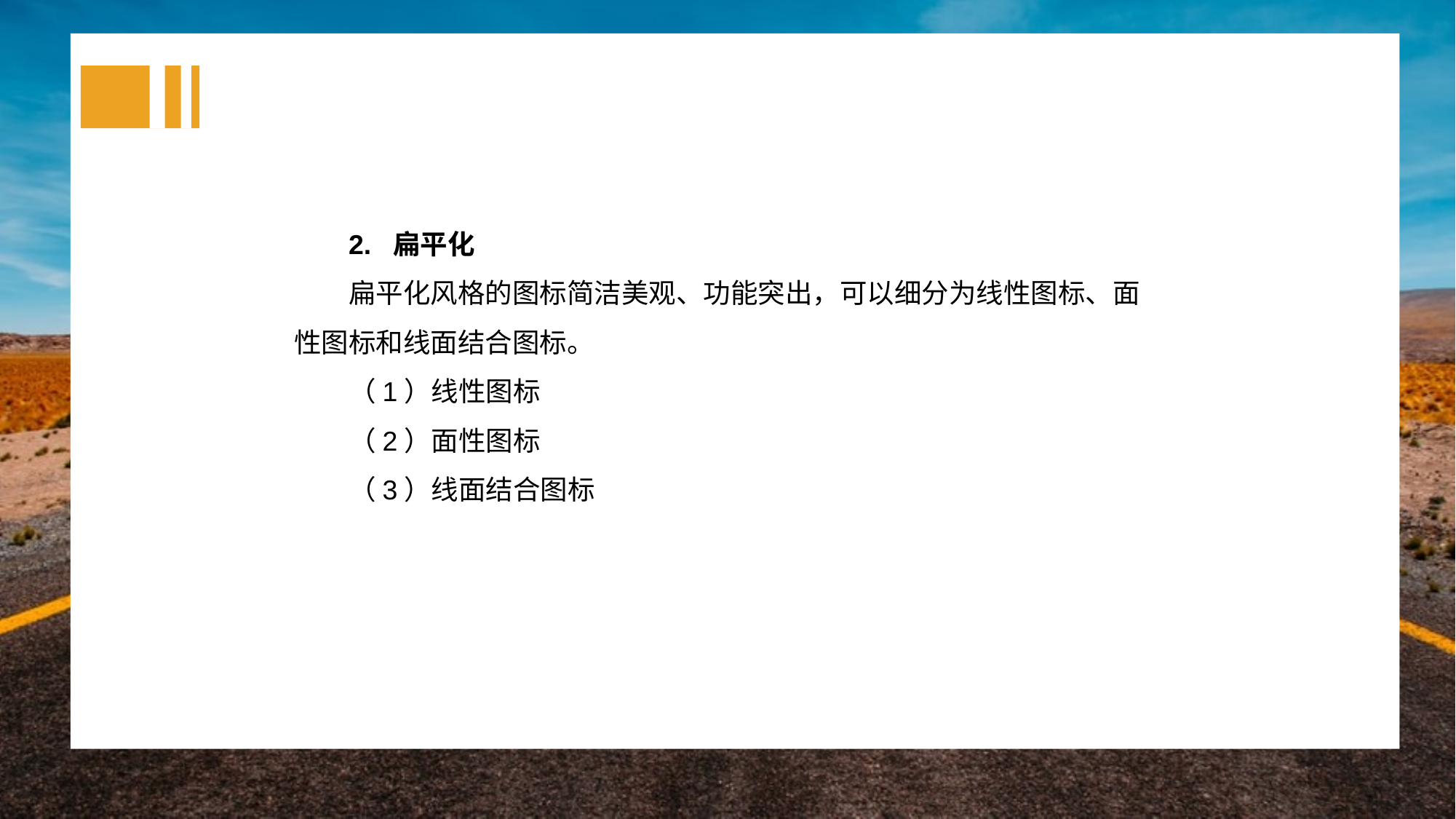

2.  扁平化
扁平化风格的图标简洁美观、功能突出，可以细分为线性图标、面性图标和线面结合图标。
（1）线性图标
（2）面性图标
（3）线面结合图标